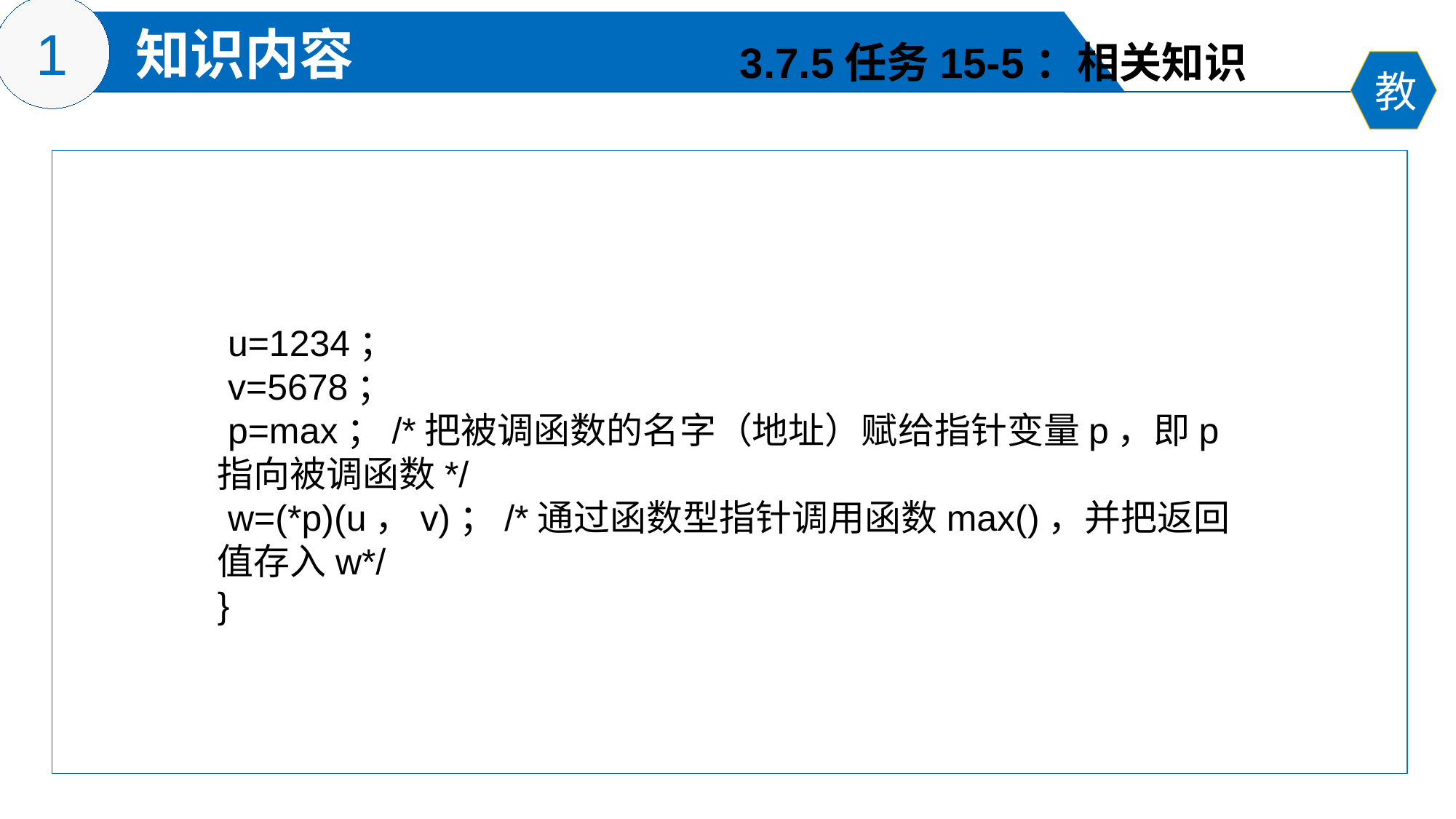

3.7.5任务15-5：相关知识
 u=1234；
 v=5678；
 p=max；/*把被调函数的名字（地址）赋给指针变量p，即p指向被调函数*/
 w=(*p)(u，v)；/*通过函数型指针调用函数max()，并把返回值存入w*/
}